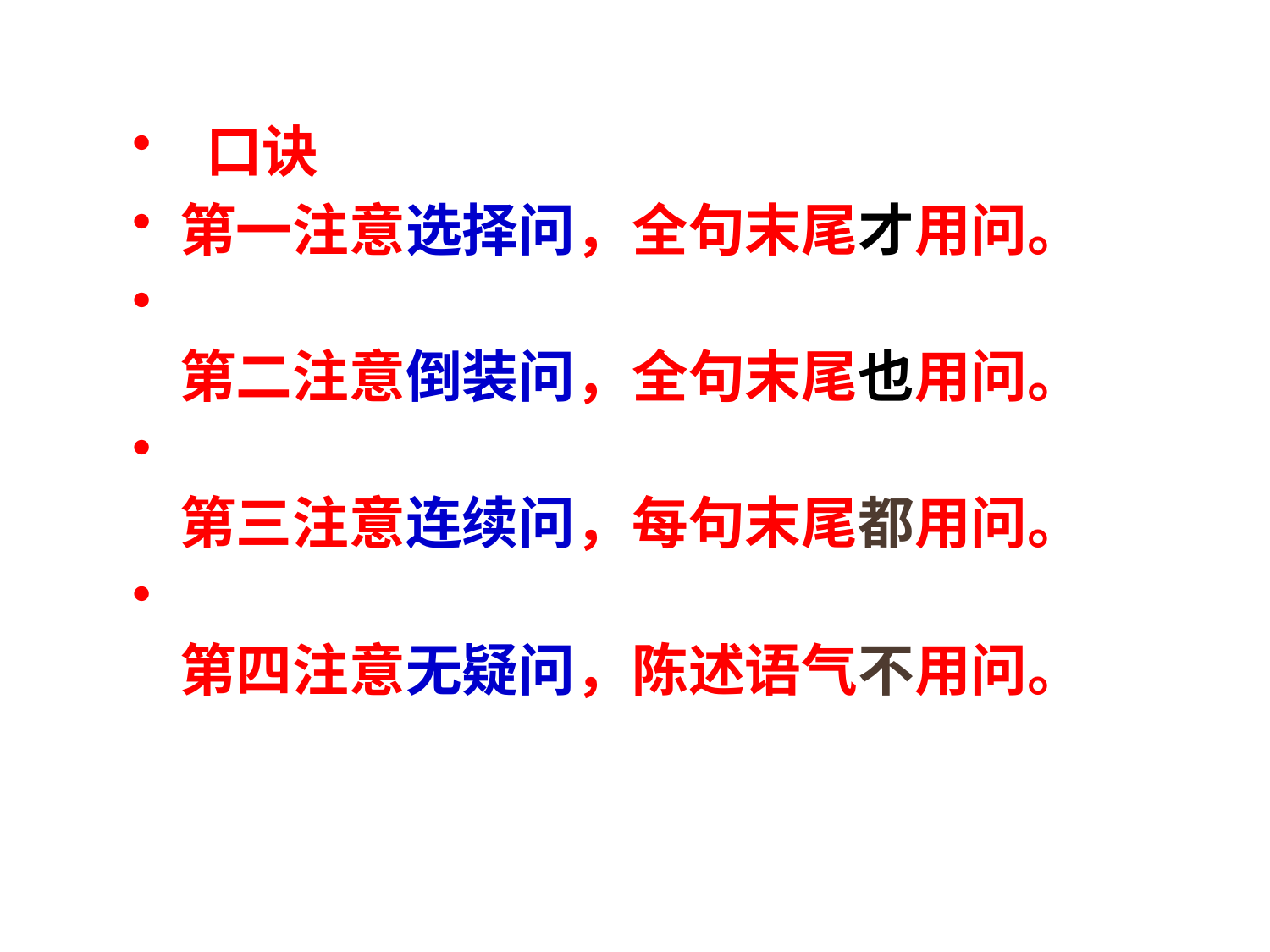

口诀
第一注意选择问，全句末尾才用问。
第二注意倒装问，全句末尾也用问。
第三注意连续问，每句末尾都用问。
第四注意无疑问，陈述语气不用问。